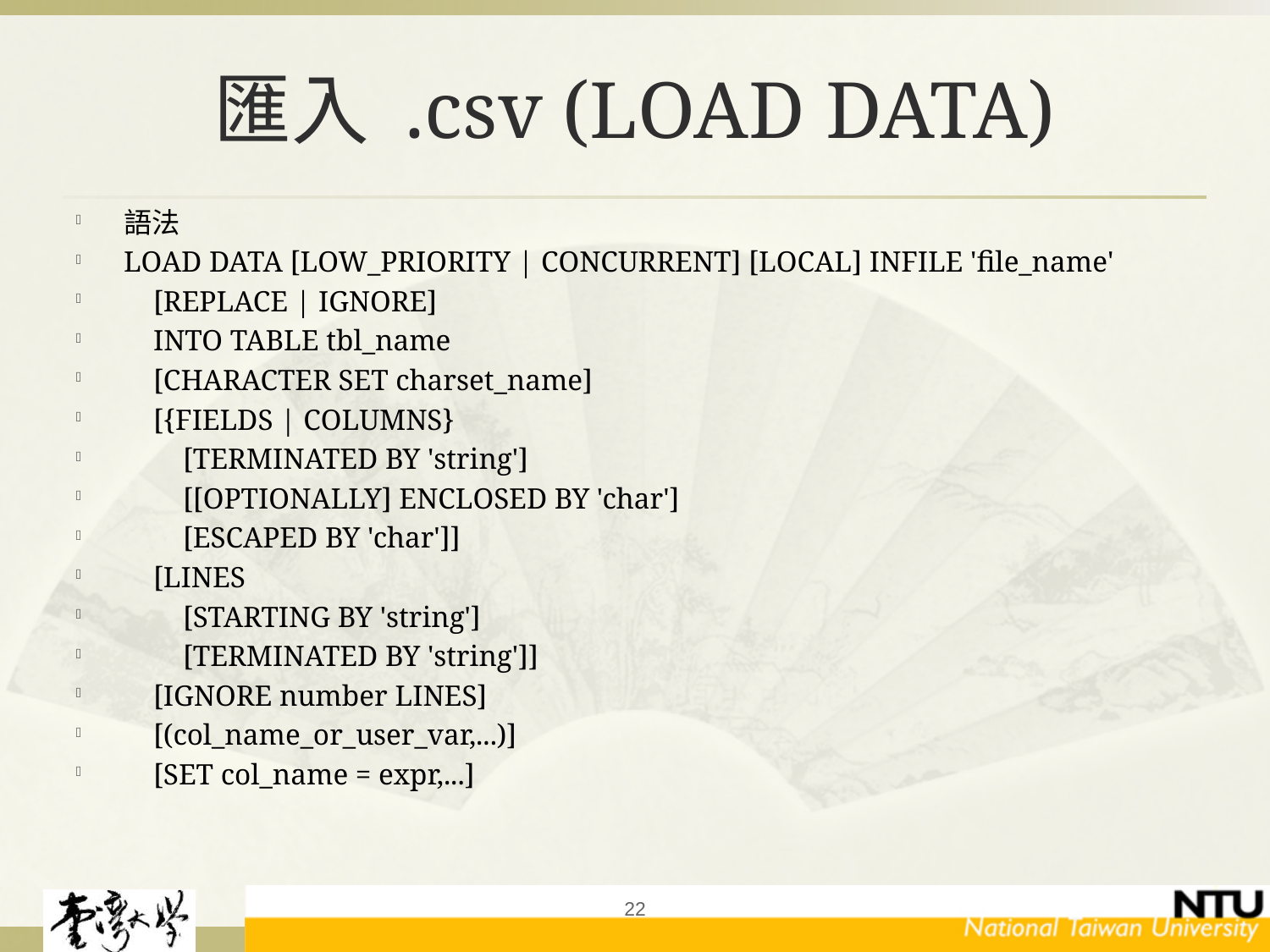

# 匯入 .csv (LOAD DATA)
語法
LOAD DATA [LOW_PRIORITY | CONCURRENT] [LOCAL] INFILE 'file_name'
    [REPLACE | IGNORE]
    INTO TABLE tbl_name
    [CHARACTER SET charset_name]
    [{FIELDS | COLUMNS}
        [TERMINATED BY 'string']
        [[OPTIONALLY] ENCLOSED BY 'char']
        [ESCAPED BY 'char']]
    [LINES
        [STARTING BY 'string']
        [TERMINATED BY 'string']]
    [IGNORE number LINES]
    [(col_name_or_user_var,...)]
    [SET col_name = expr,...]
22